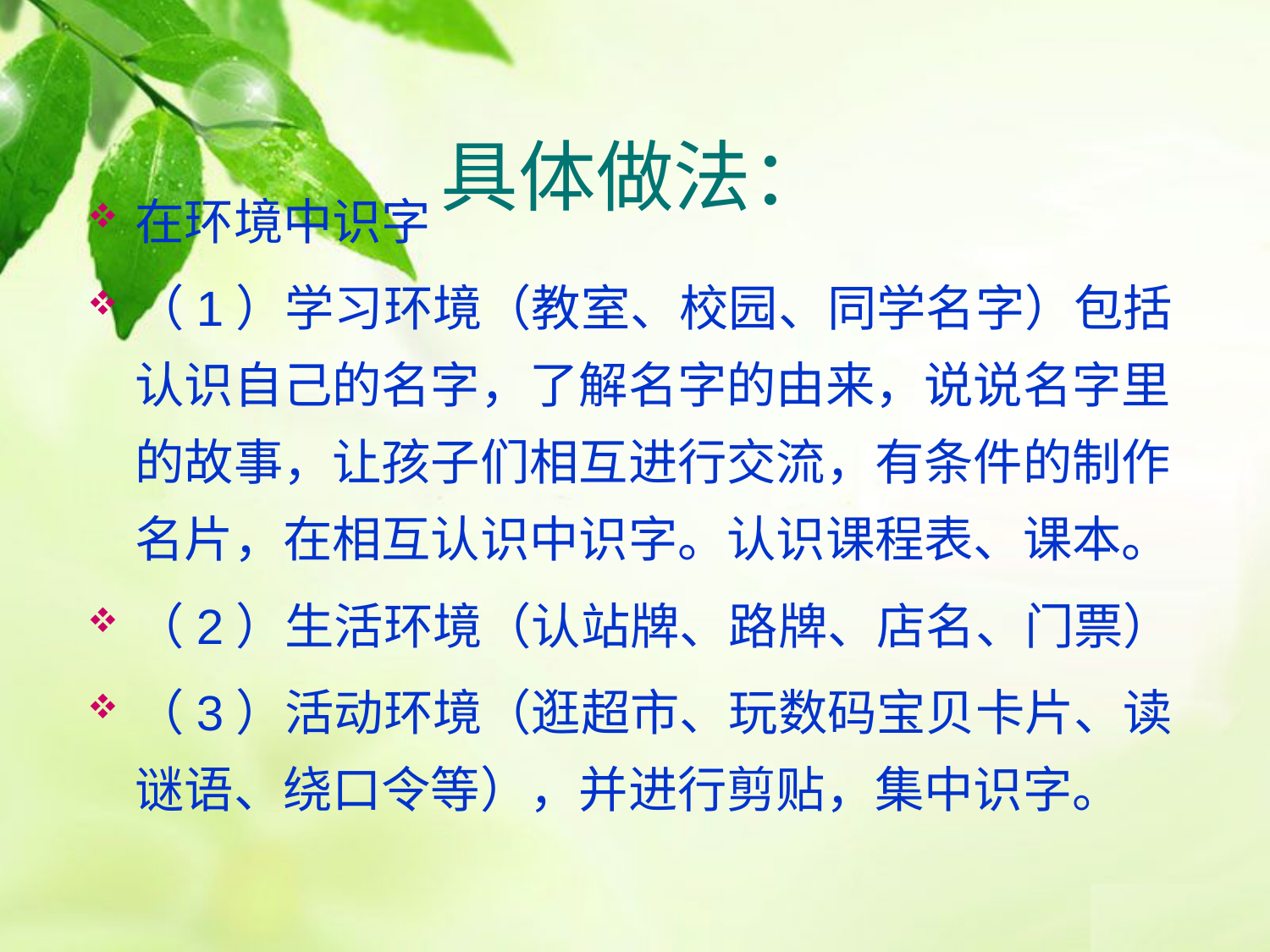

# 具体做法：
在环境中识字
（1）学习环境（教室、校园、同学名字）包括认识自己的名字，了解名字的由来，说说名字里的故事，让孩子们相互进行交流，有条件的制作名片，在相互认识中识字。认识课程表、课本。
（2）生活环境（认站牌、路牌、店名、门票）
（3）活动环境（逛超市、玩数码宝贝卡片、读谜语、绕口令等），并进行剪贴，集中识字。